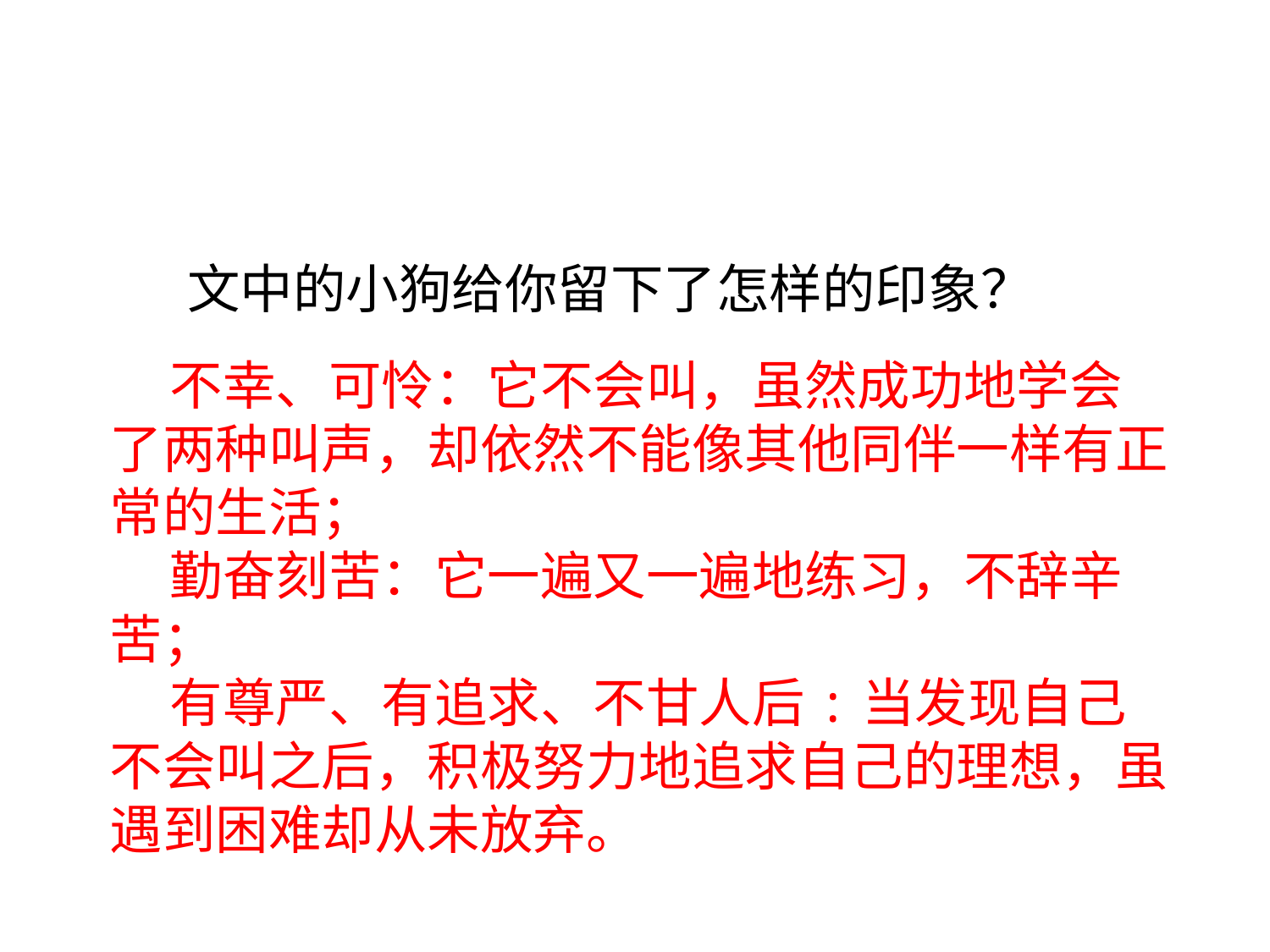

文中的小狗给你留下了怎样的印象？
    不幸、可怜：它不会叫，虽然成功地学会了两种叫声，却依然不能像其他同伴一样有正常的生活；
    勤奋刻苦：它一遍又一遍地练习，不辞辛苦；
    有尊严、有追求、不甘人后:当发现自己不会叫之后，积极努力地追求自己的理想，虽遇到困难却从未放弃。